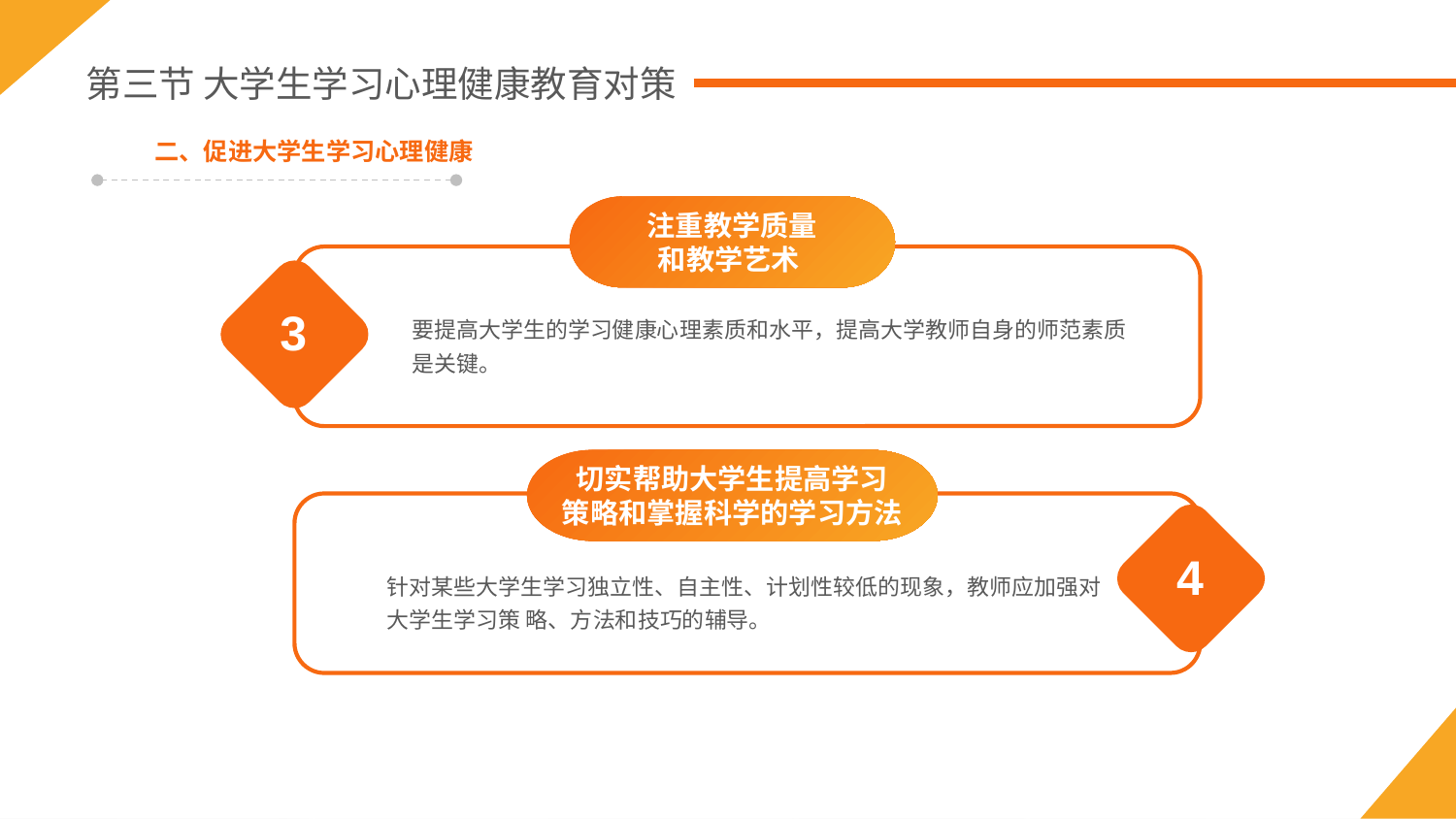

第三节 大学生学习心理健康教育对策
二、促进大学生学习心理健康
注重教学质量
和教学艺术

3
要提高大学生的学习健康心理素质和水平，提高大学教师自身的师范素质是关键。
切实帮助大学生提高学习
策略和掌握科学的学习方法

4
针对某些大学生学习独立性、自主性、计划性较低的现象，教师应加强对大学生学习策 略、方法和技巧的辅导。